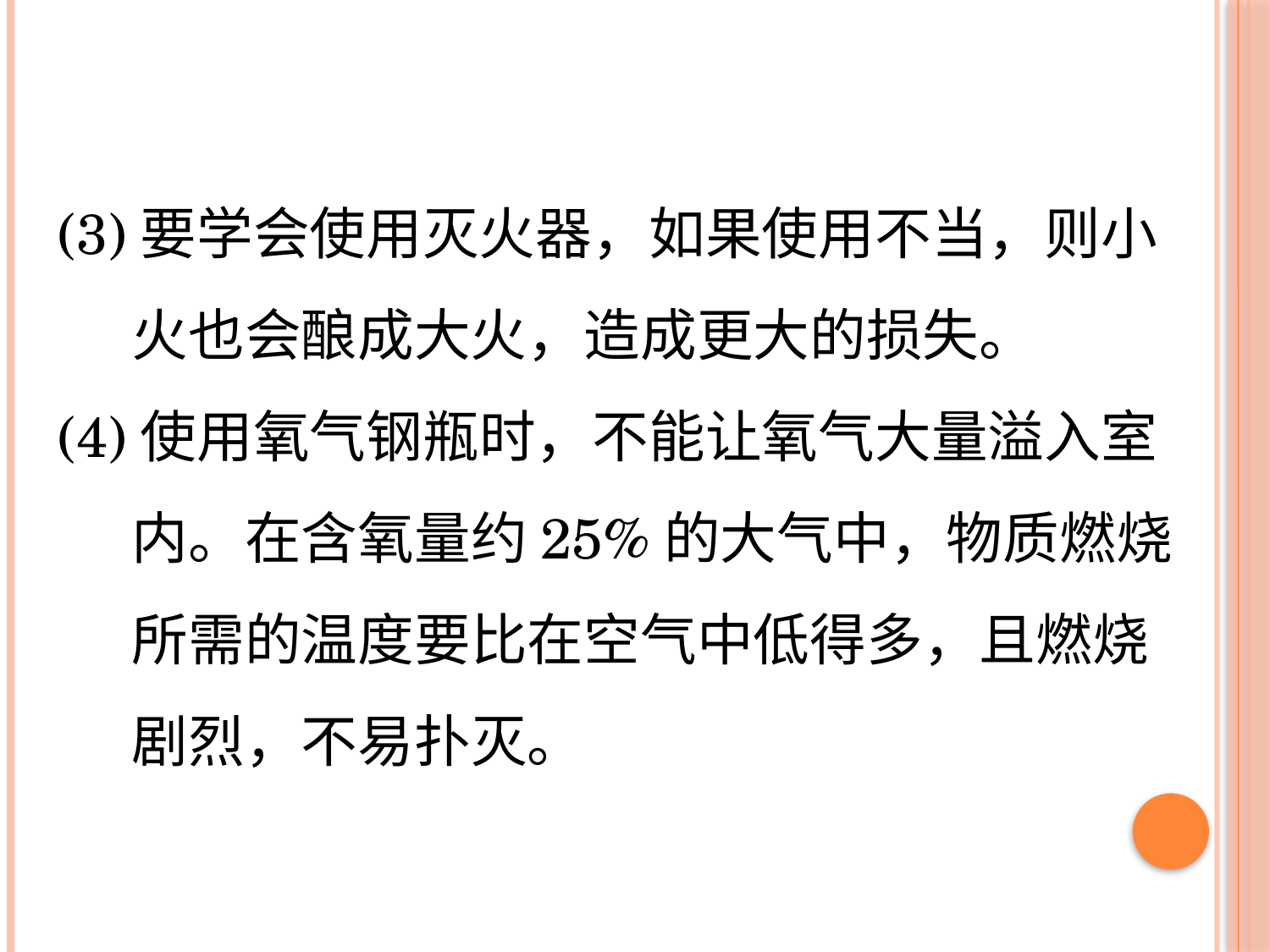

(3)要学会使用灭火器，如果使用不当，则小火也会酿成大火，造成更大的损失。
(4)使用氧气钢瓶时，不能让氧气大量溢入室内。在含氧量约25%的大气中，物质燃烧所需的温度要比在空气中低得多，且燃烧剧烈，不易扑灭。